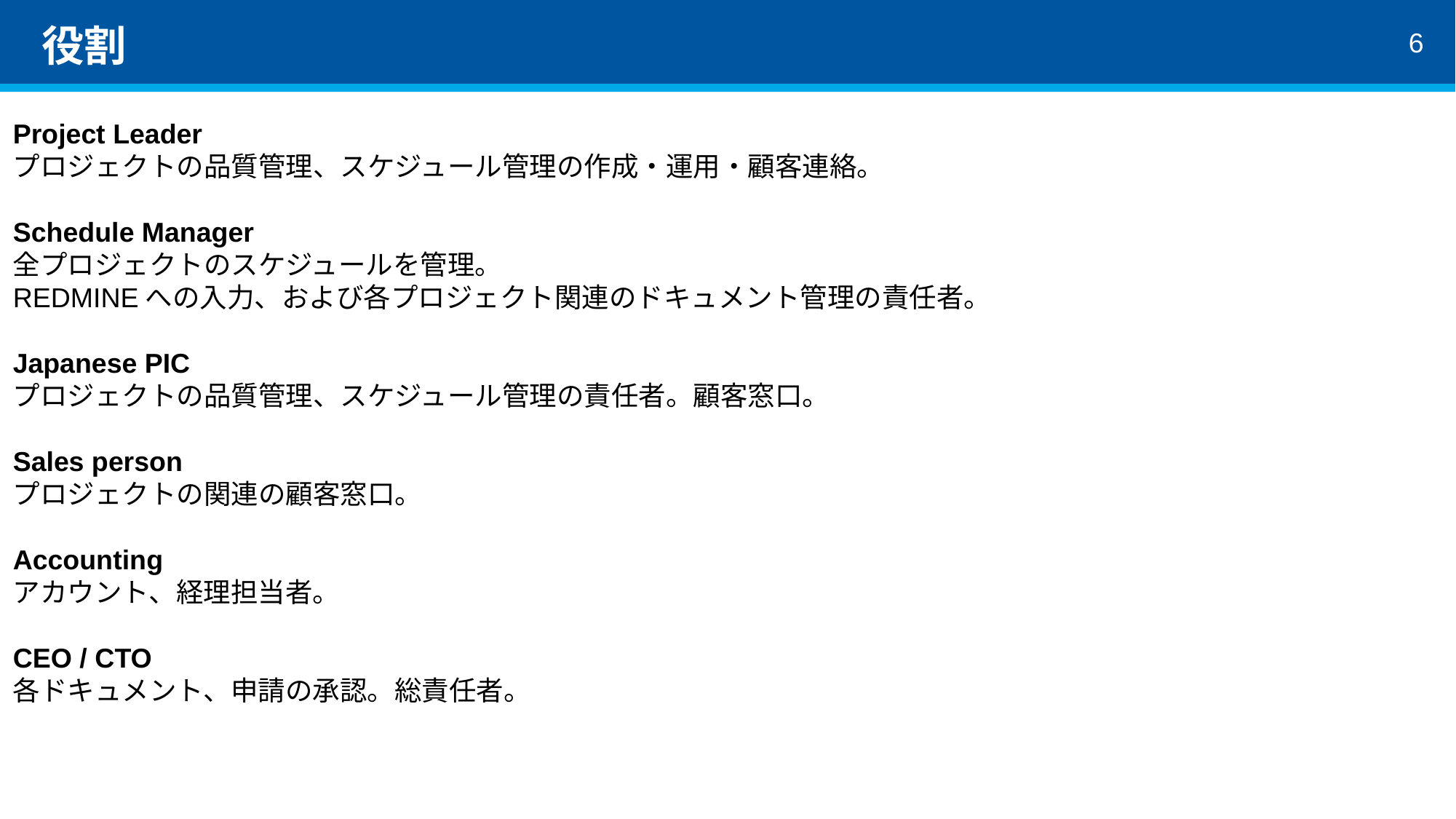

# 役割
Project Leader
プロジェクトの品質管理、スケジュール管理の作成・運用・顧客連絡。

Schedule Manager
全プロジェクトのスケジュールを管理。
REDMINEへの入力、および各プロジェクト関連のドキュメント管理の責任者。

Japanese PIC
プロジェクトの品質管理、スケジュール管理の責任者。顧客窓口。

Sales person
プロジェクトの関連の顧客窓口。

Accounting
アカウント、経理担当者。

CEO / CTO
各ドキュメント、申請の承認。総責任者。